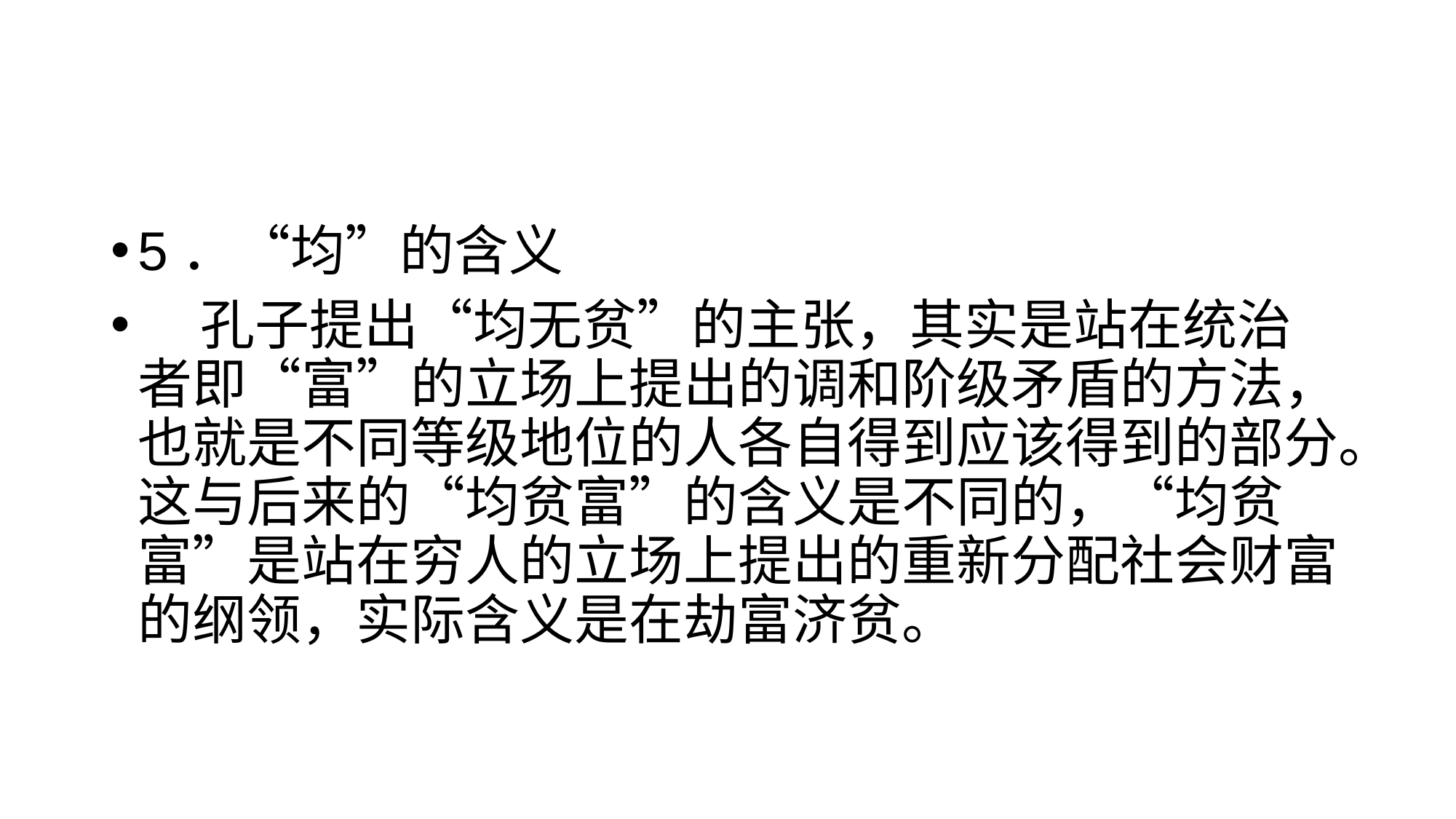

#
5．“均”的含义
    孔子提出“均无贫”的主张，其实是站在统治者即“富”的立场上提出的调和阶级矛盾的方法，也就是不同等级地位的人各自得到应该得到的部分。这与后来的“均贫富”的含义是不同的，“均贫富”是站在穷人的立场上提出的重新分配社会财富的纲领，实际含义是在劫富济贫。